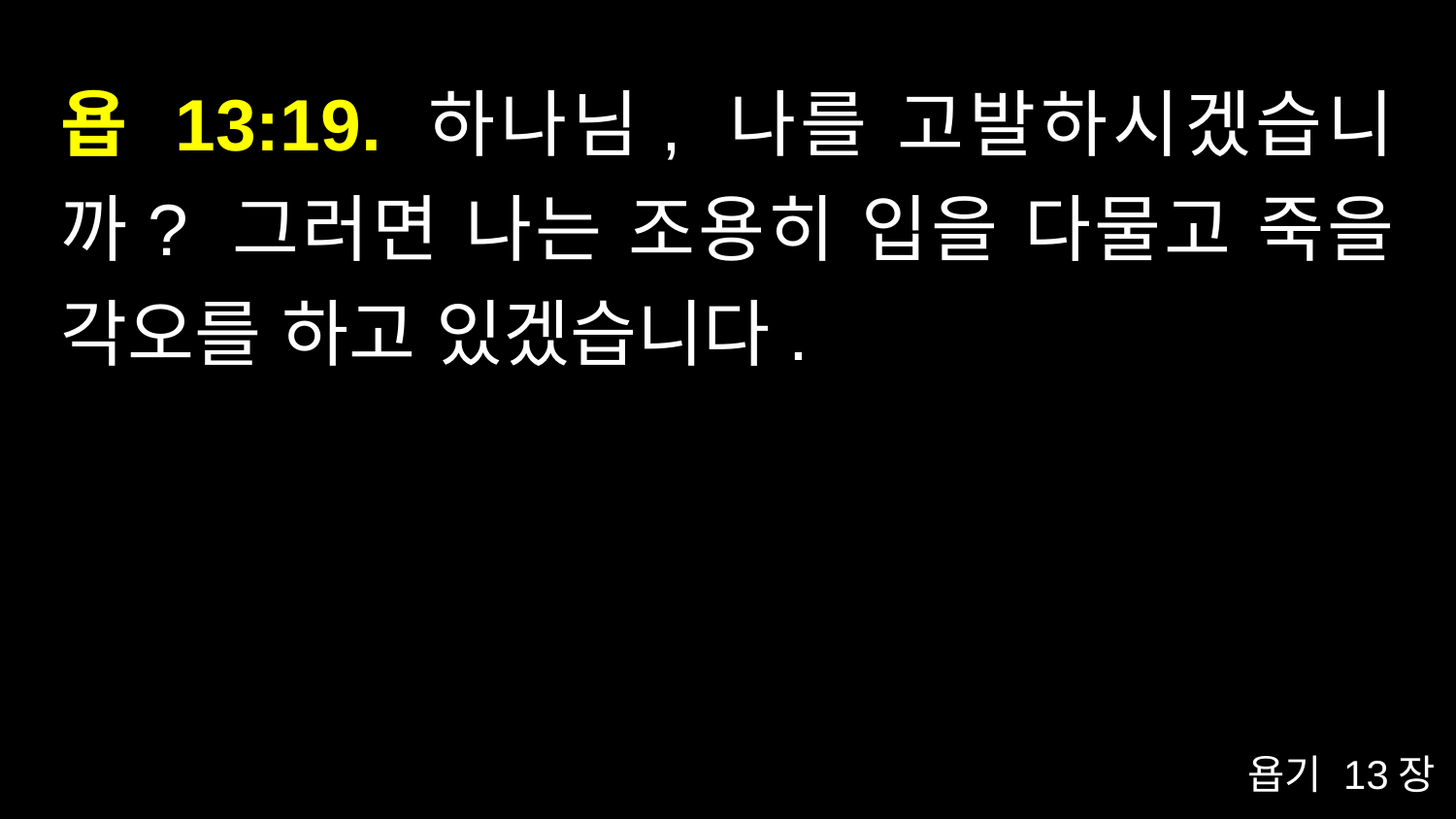

# 욥 13:19. 하나님, 나를 고발하시겠습니까? 그러면 나는 조용히 입을 다물고 죽을 각오를 하고 있겠습니다.
욥기 13장